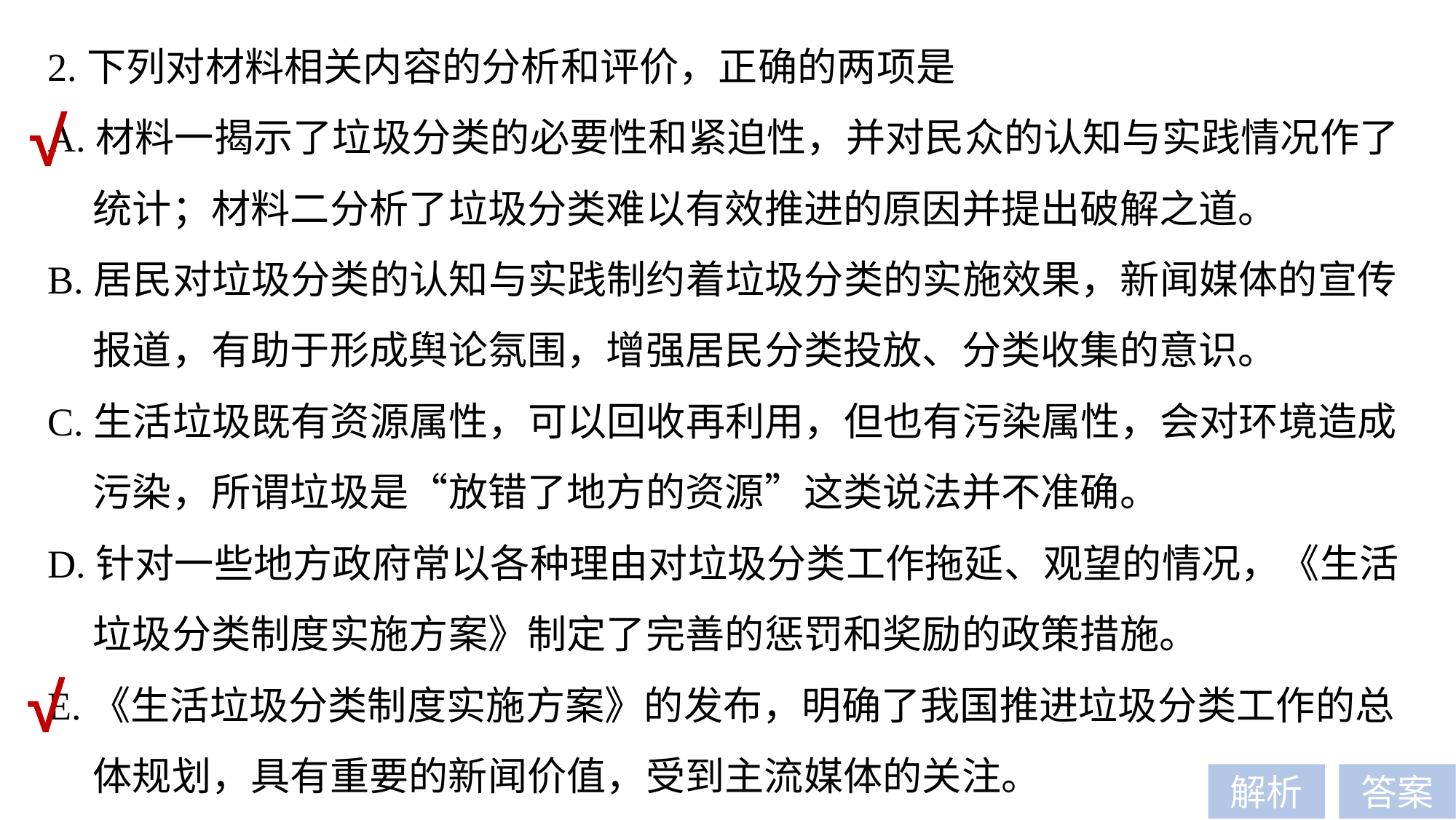

2.下列对材料相关内容的分析和评价，正确的两项是
A.材料一揭示了垃圾分类的必要性和紧迫性，并对民众的认知与实践情况作了
    统计；材料二分析了垃圾分类难以有效推进的原因并提出破解之道。
B.居民对垃圾分类的认知与实践制约着垃圾分类的实施效果，新闻媒体的宣传
    报道，有助于形成舆论氛围，增强居民分类投放、分类收集的意识。
C.生活垃圾既有资源属性，可以回收再利用，但也有污染属性，会对环境造成
    污染，所谓垃圾是“放错了地方的资源”这类说法并不准确。
D.针对一些地方政府常以各种理由对垃圾分类工作拖延、观望的情况，《生活
    垃圾分类制度实施方案》制定了完善的惩罚和奖励的政策措施。
E.《生活垃圾分类制度实施方案》的发布，明确了我国推进垃圾分类工作的总
    体规划，具有重要的新闻价值，受到主流媒体的关注。
√
√
解析
答案